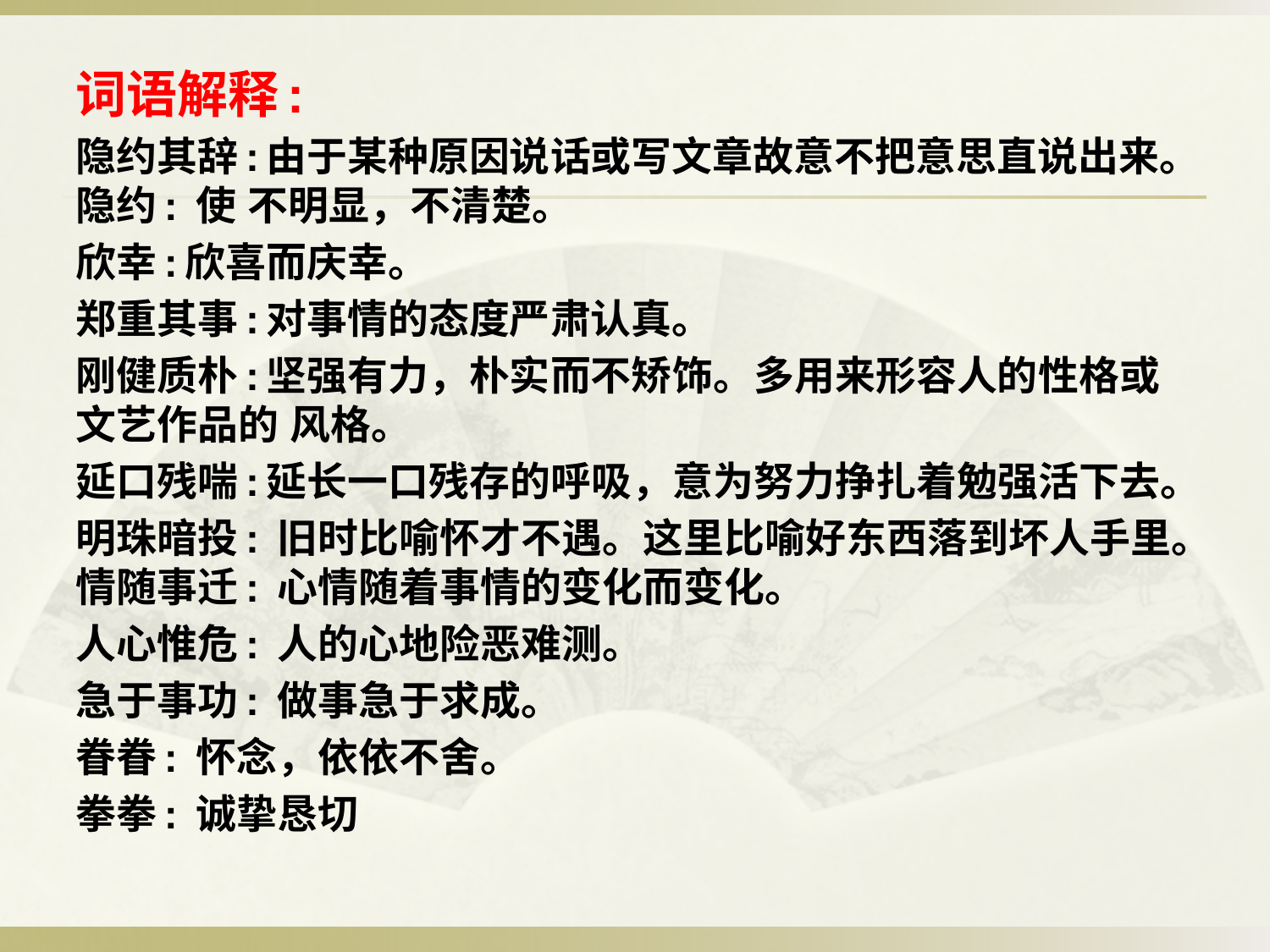

词语解释:
隐约其辞:由于某种原因说话或写文章故意不把意思直说出来。隐约: 使 不明显，不清楚。
欣幸:欣喜而庆幸。
郑重其事:对事情的态度严肃认真。
刚健质朴:坚强有力，朴实而不矫饰。多用来形容人的性格或文艺作品的 风格。
延口残喘:延长一口残存的呼吸，意为努力挣扎着勉强活下去。
明珠暗投: 旧时比喻怀才不遇。这里比喻好东西落到坏人手里。情随事迁: 心情随着事情的变化而变化。
人心惟危: 人的心地险恶难测。
急于事功: 做事急于求成。
眷眷: 怀念，依依不舍。
拳拳: 诚挚恳切